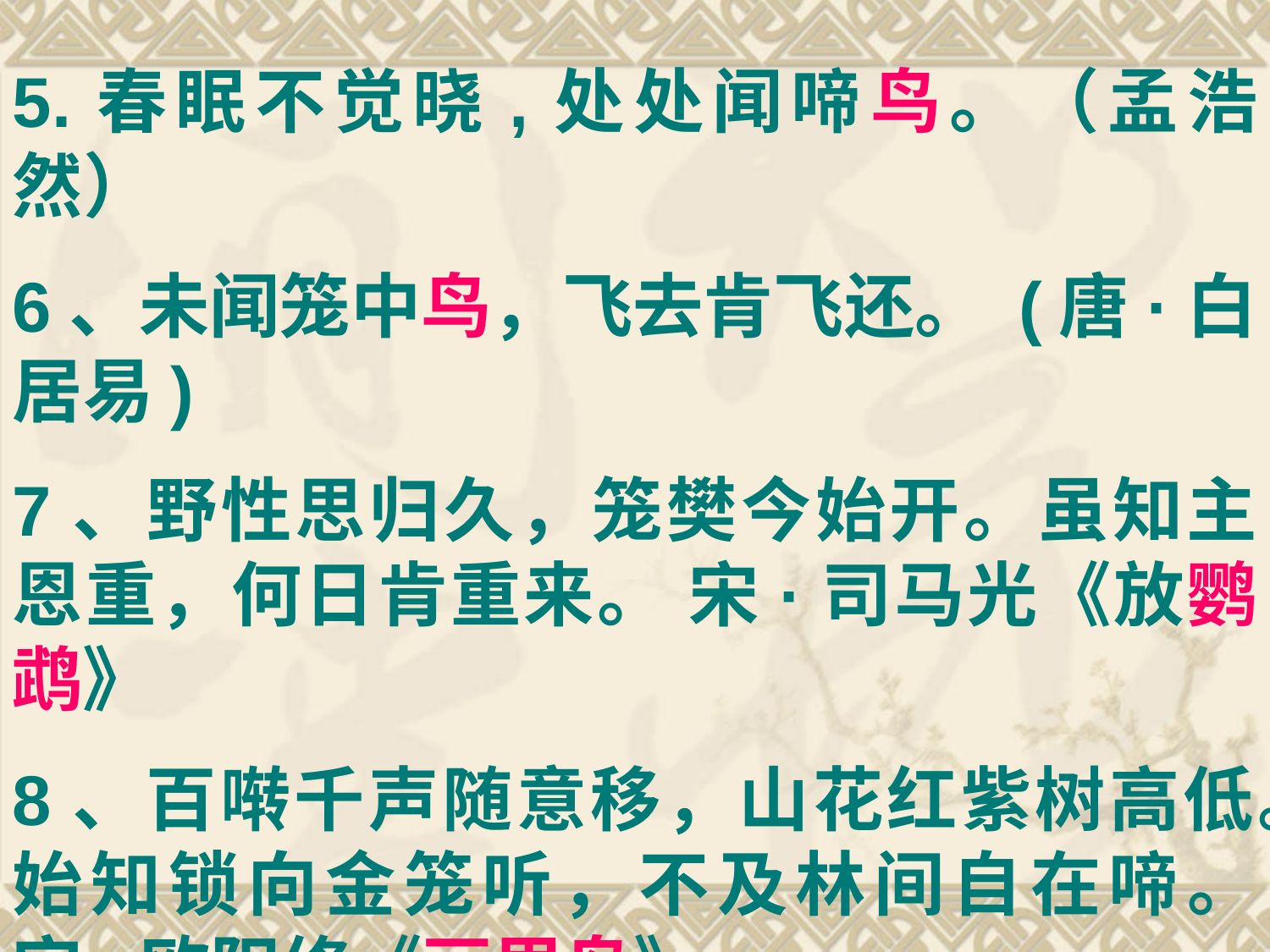

5.春眠不觉晓,处处闻啼鸟。（孟浩然）
6、未闻笼中鸟，飞去肯飞还。 (唐·白居易)
7、野性思归久，笼樊今始开。虽知主恩重，何日肯重来。 宋·司马光《放鹦鹉》
8、百啭千声随意移，山花红紫树高低。始知锁向金笼听，不及林间自在啼。 宋·欧阳修《画眉鸟》